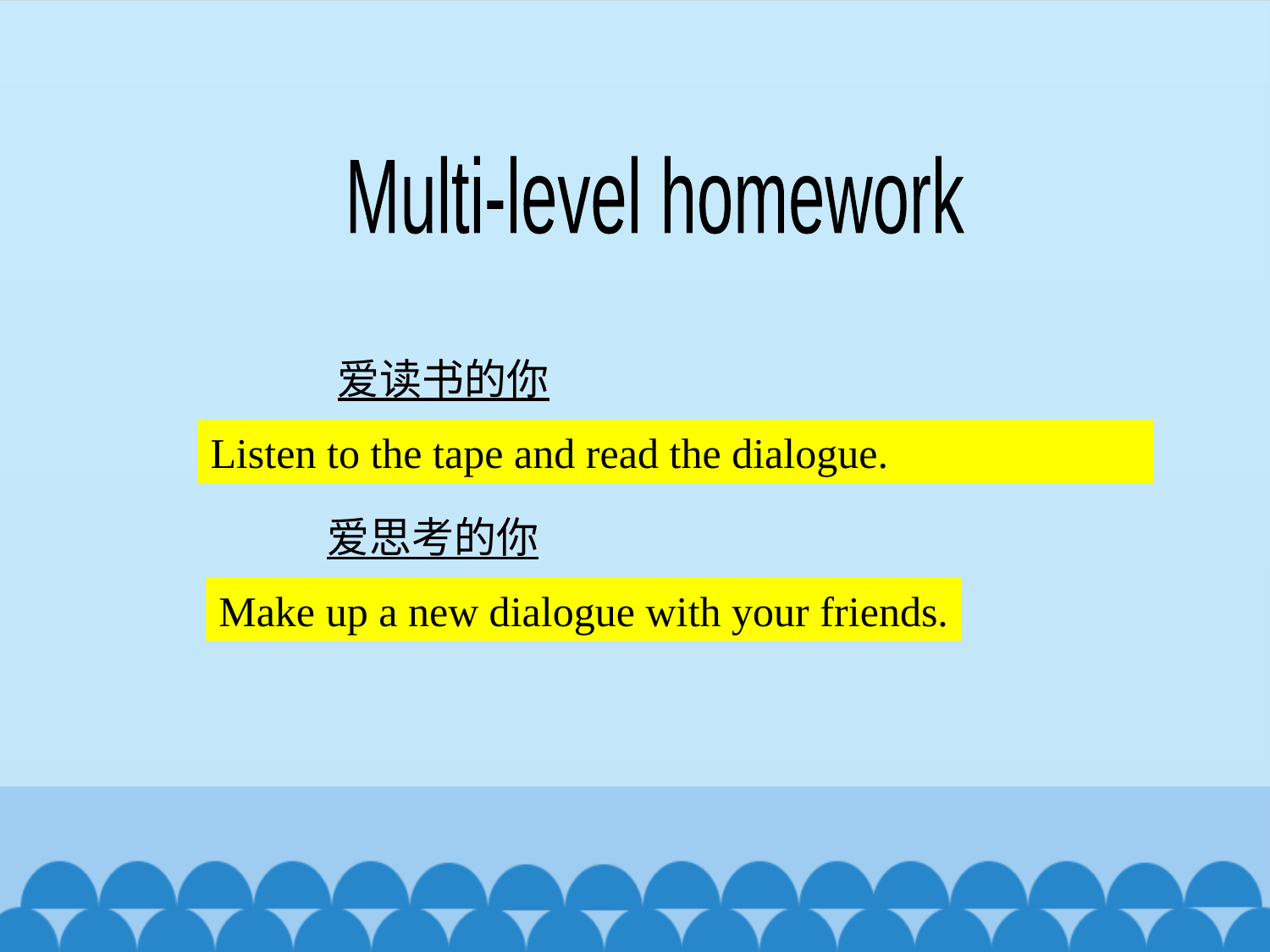

Multi-level homework
爱读书的你
Listen to the tape and read the dialogue.
爱思考的你
Make up a new dialogue with your friends.